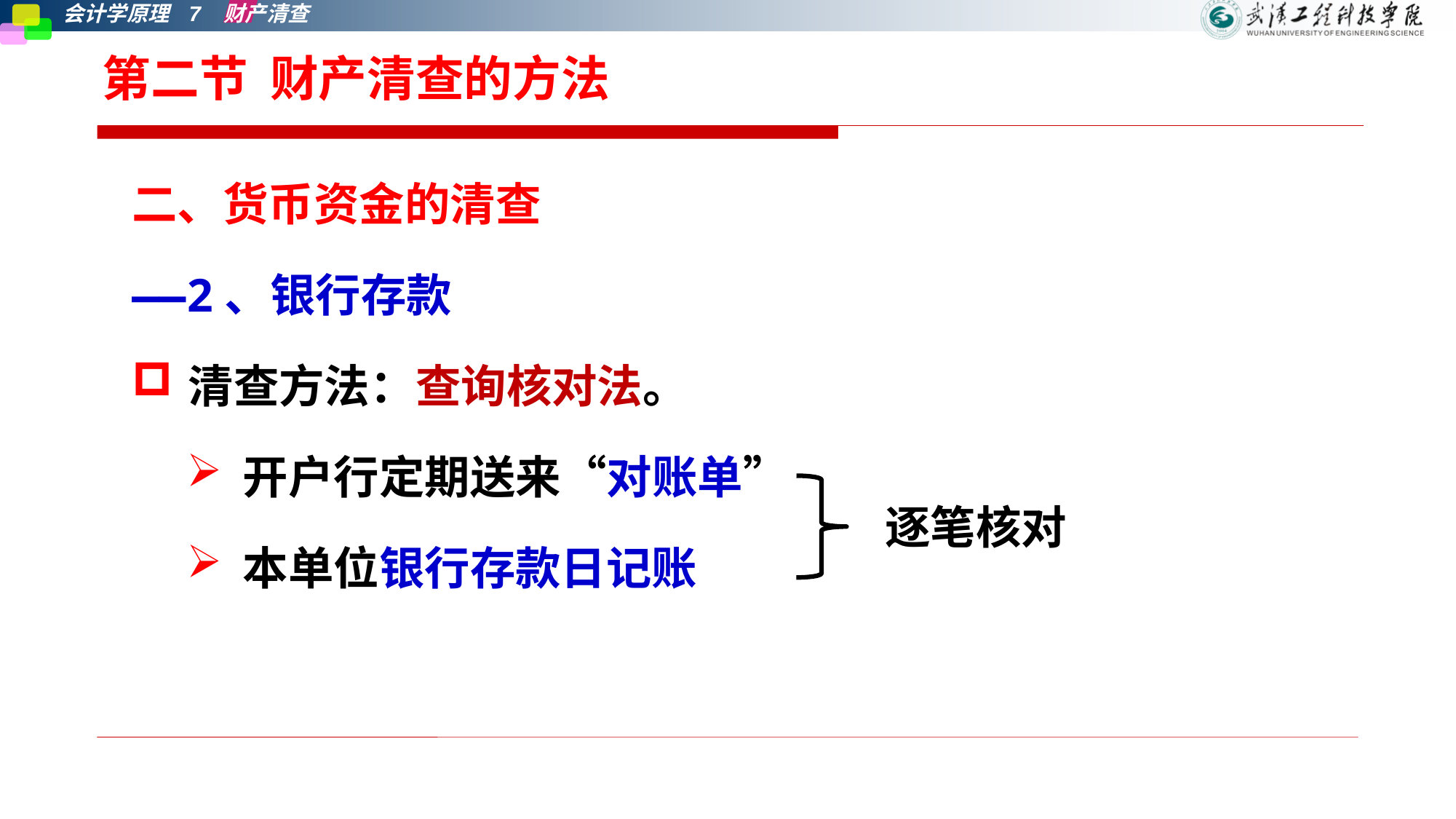

# 第二节  财产清查的方法
二、货币资金的清查
——2、银行存款
清查方法：查询核对法。
开户行定期送来“对账单”
本单位银行存款日记账

逐笔核对